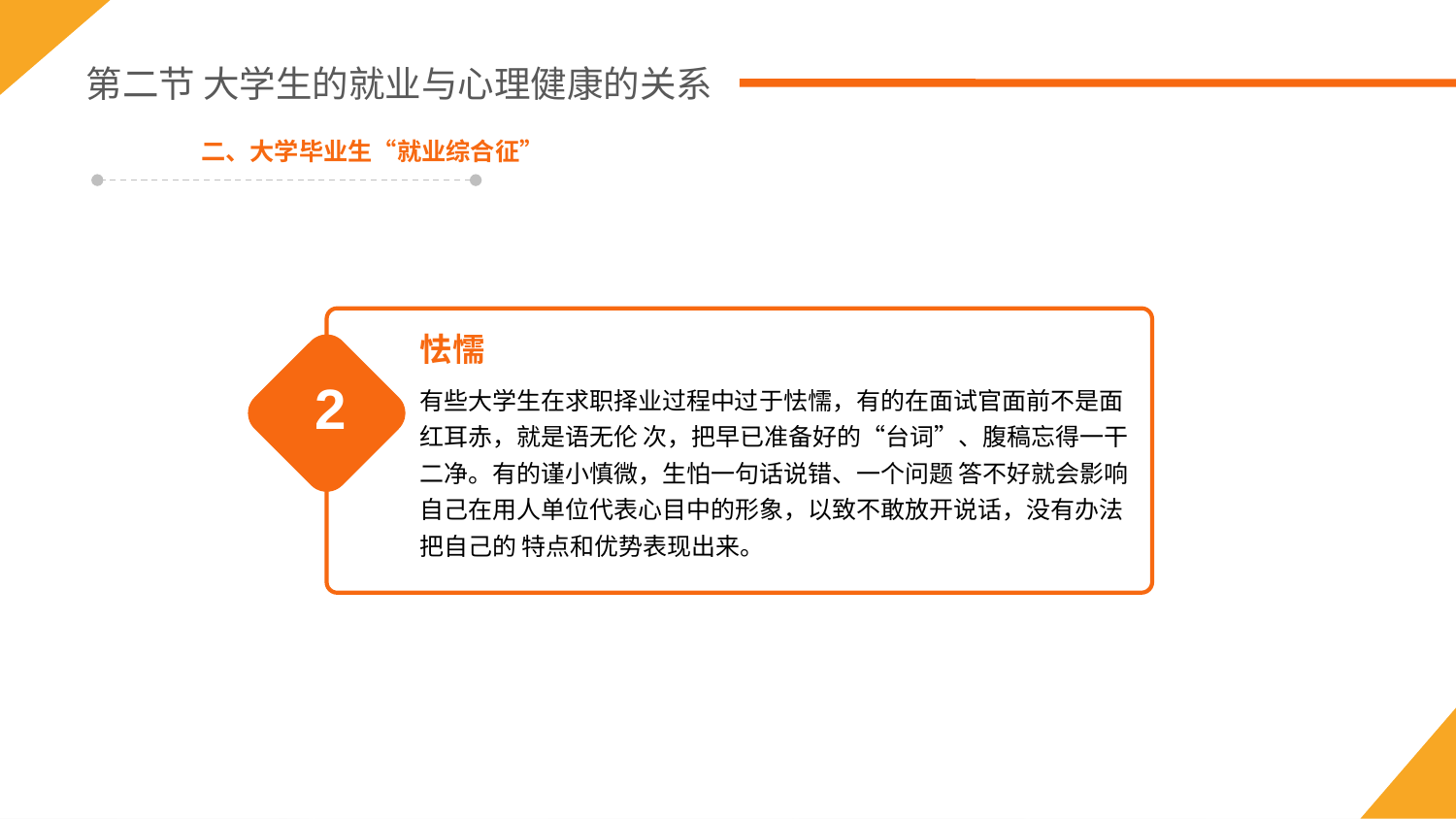

第二节 大学生的就业与心理健康的关系
二、大学毕业生“就业综合征”

怯懦
有些大学生在求职择业过程中过于怯懦，有的在面试官面前不是面红耳赤，就是语无伦 次，把早已准备好的“台词”、腹稿忘得一干二净。有的谨小慎微，生怕一句话说错、一个问题 答不好就会影响自己在用人单位代表心目中的形象，以致不敢放开说话，没有办法把自己的 特点和优势表现出来。

2